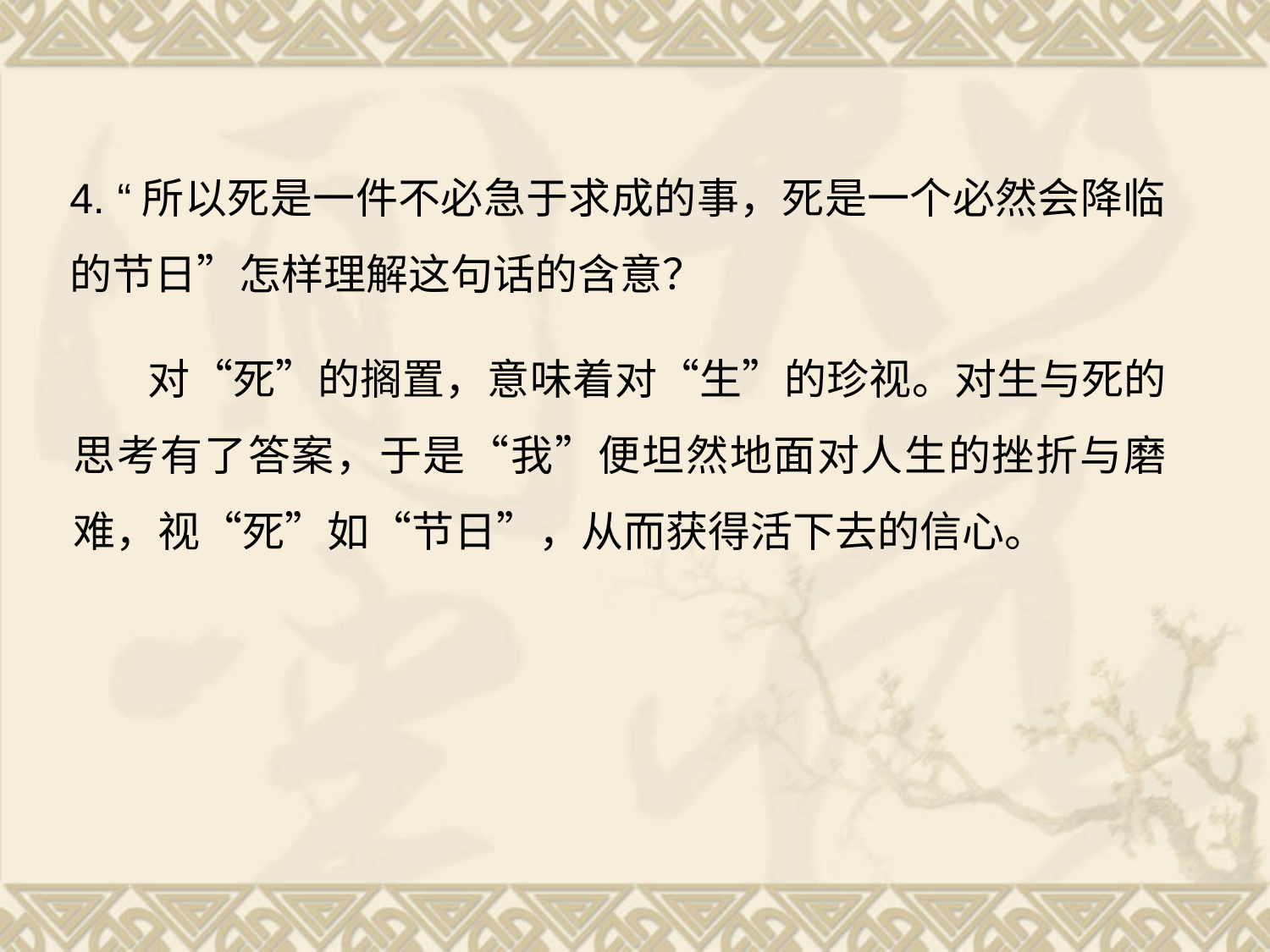

4. “所以死是一件不必急于求成的事，死是一个必然会降临的节日”怎样理解这句话的含意？
对“死”的搁置，意味着对“生”的珍视。对生与死的思考有了答案，于是“我”便坦然地面对人生的挫折与磨难，视“死”如“节日”，从而获得活下去的信心。